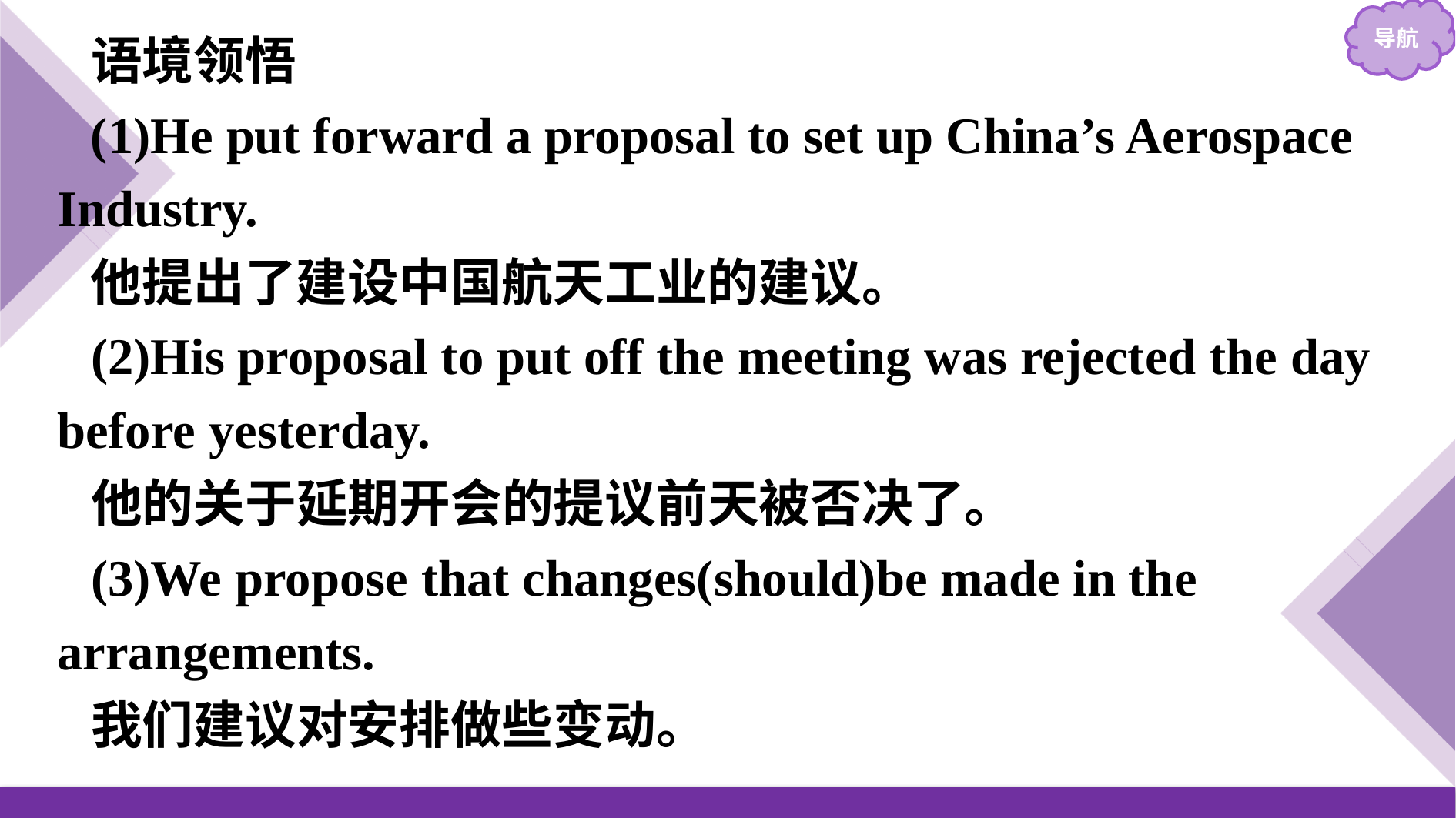

语境领悟
(1)He put forward a proposal to set up China’s Aerospace Industry.
他提出了建设中国航天工业的建议。
(2)His proposal to put off the meeting was rejected the day before yesterday.
他的关于延期开会的提议前天被否决了。
(3)We propose that changes(should)be made in the arrangements.
我们建议对安排做些变动。